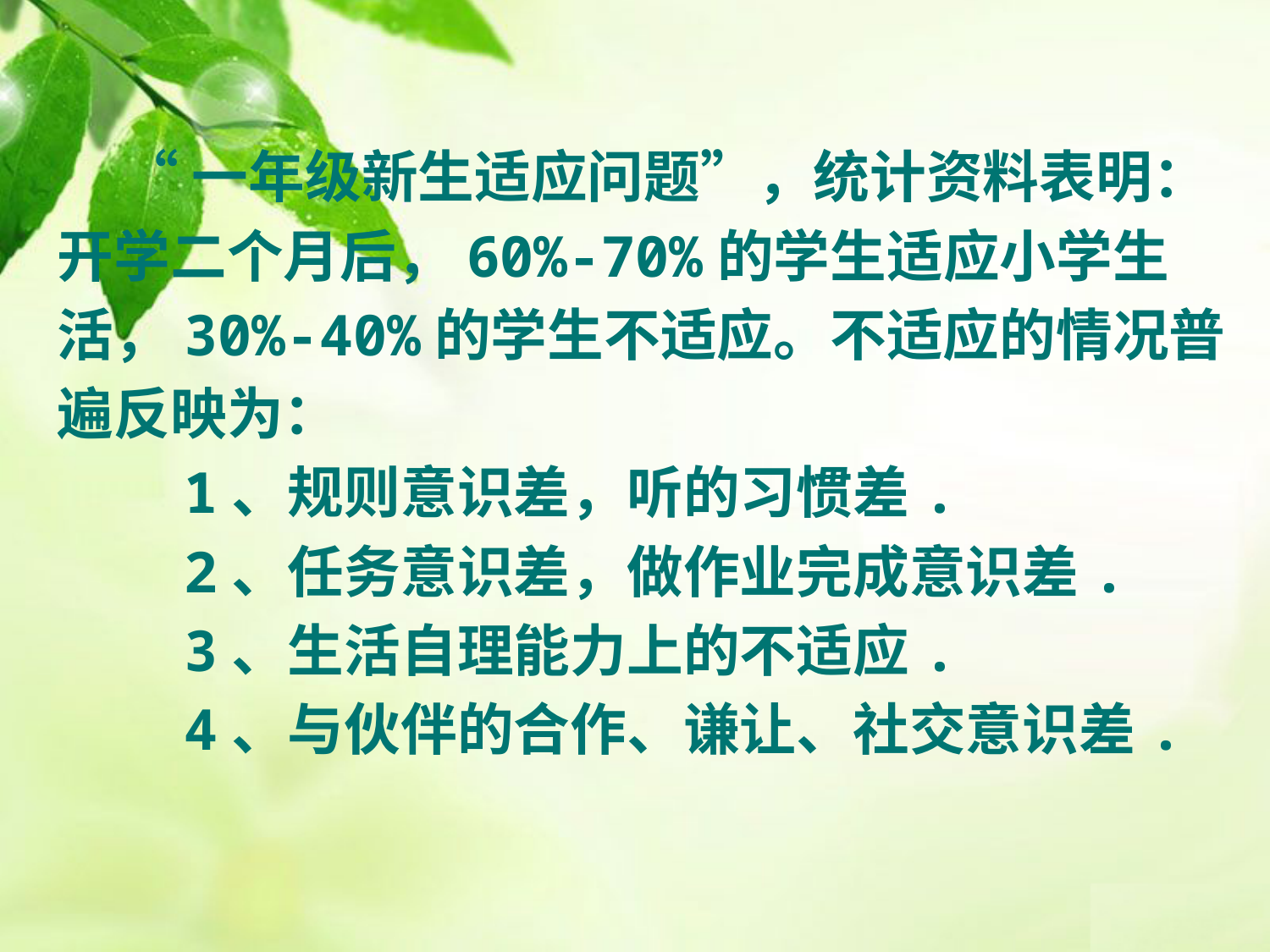

“一年级新生适应问题”，统计资料表明：
开学二个月后，60%-70%的学生适应小学生
活，30%-40%的学生不适应。不适应的情况普
遍反映为：
　　1、规则意识差，听的习惯差.
　　2、任务意识差，做作业完成意识差.
　　3、生活自理能力上的不适应.
　　4、与伙伴的合作、谦让、社交意识差.